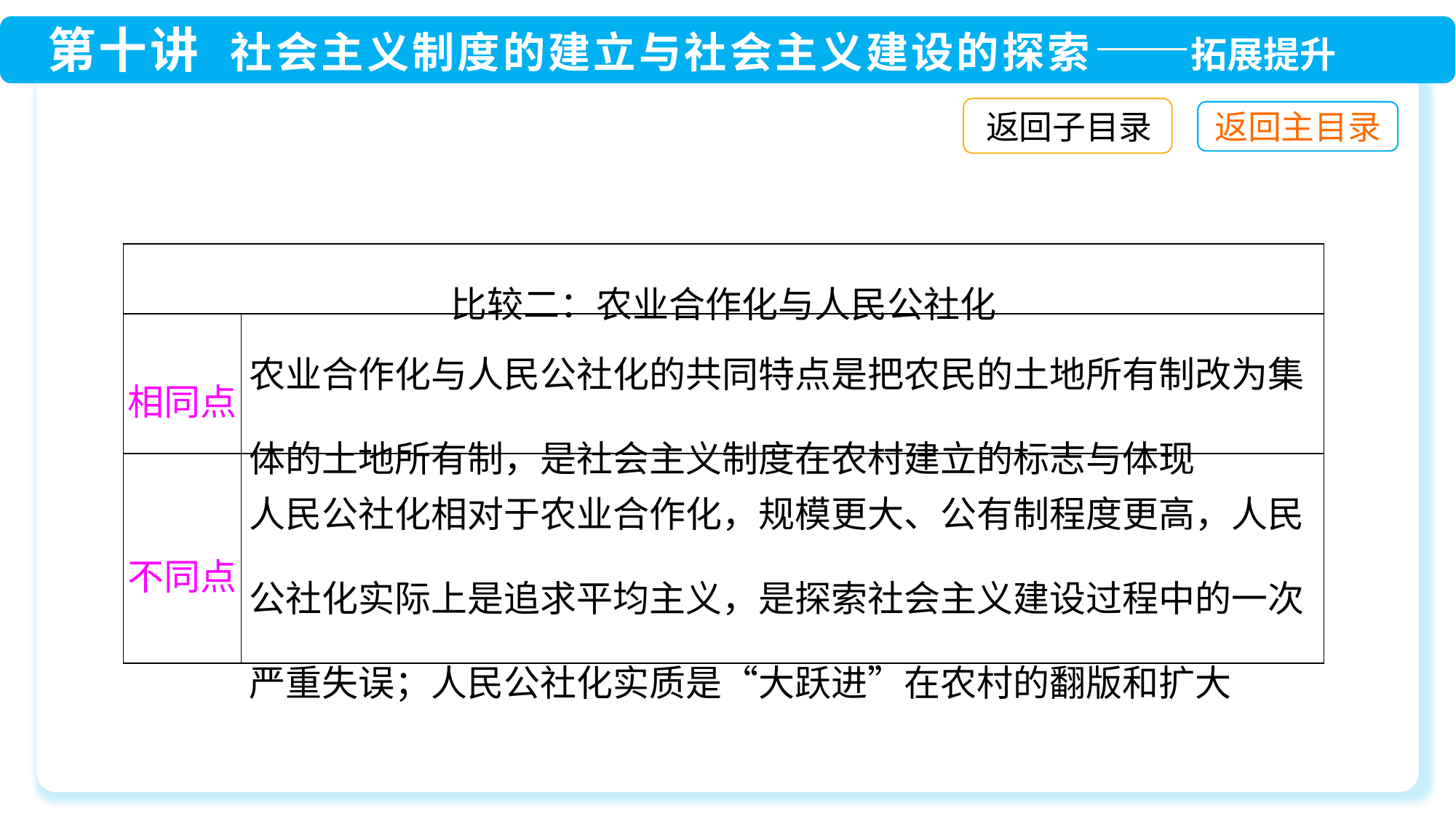

返回子目录
| 比较二：农业合作化与人民公社化 |  |
| --- | --- |
| 相同点 | 农业合作化与人民公社化的共同特点是把农民的土地所有制改为集体的土地所有制，是社会主义制度在农村建立的标志与体现 |
| 不同点 | 人民公社化相对于农业合作化，规模更大、公有制程度更高，人民公社化实际上是追求平均主义，是探索社会主义建设过程中的一次严重失误；人民公社化实质是“大跃进”在农村的翻版和扩大 |